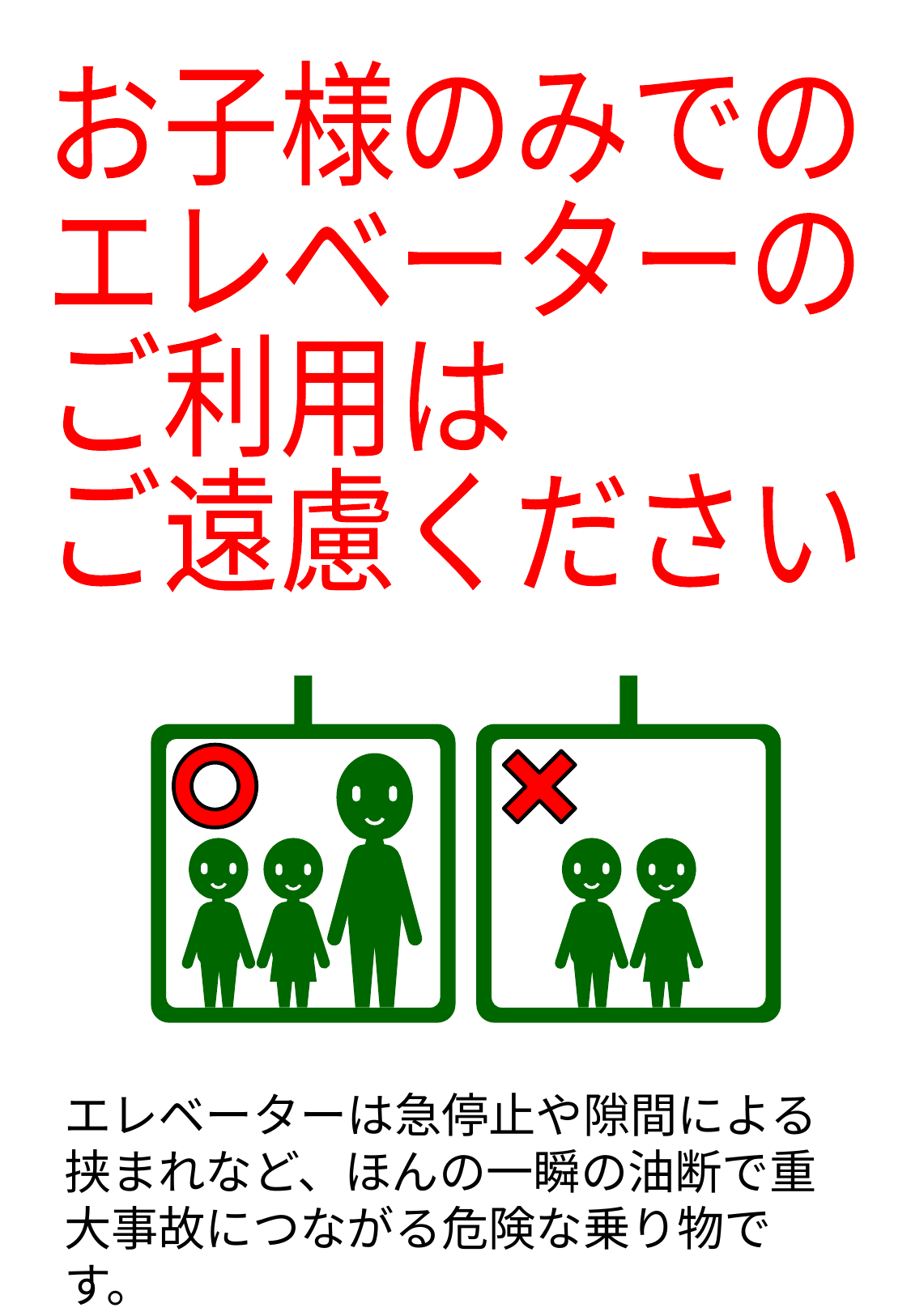

お子様のみでの
エレベーターの
ご利用は
ご遠慮ください

エレベーターは急停止や隙間による挟まれなど、ほんの一瞬の油断で重大事故につながる危険な乗り物です。